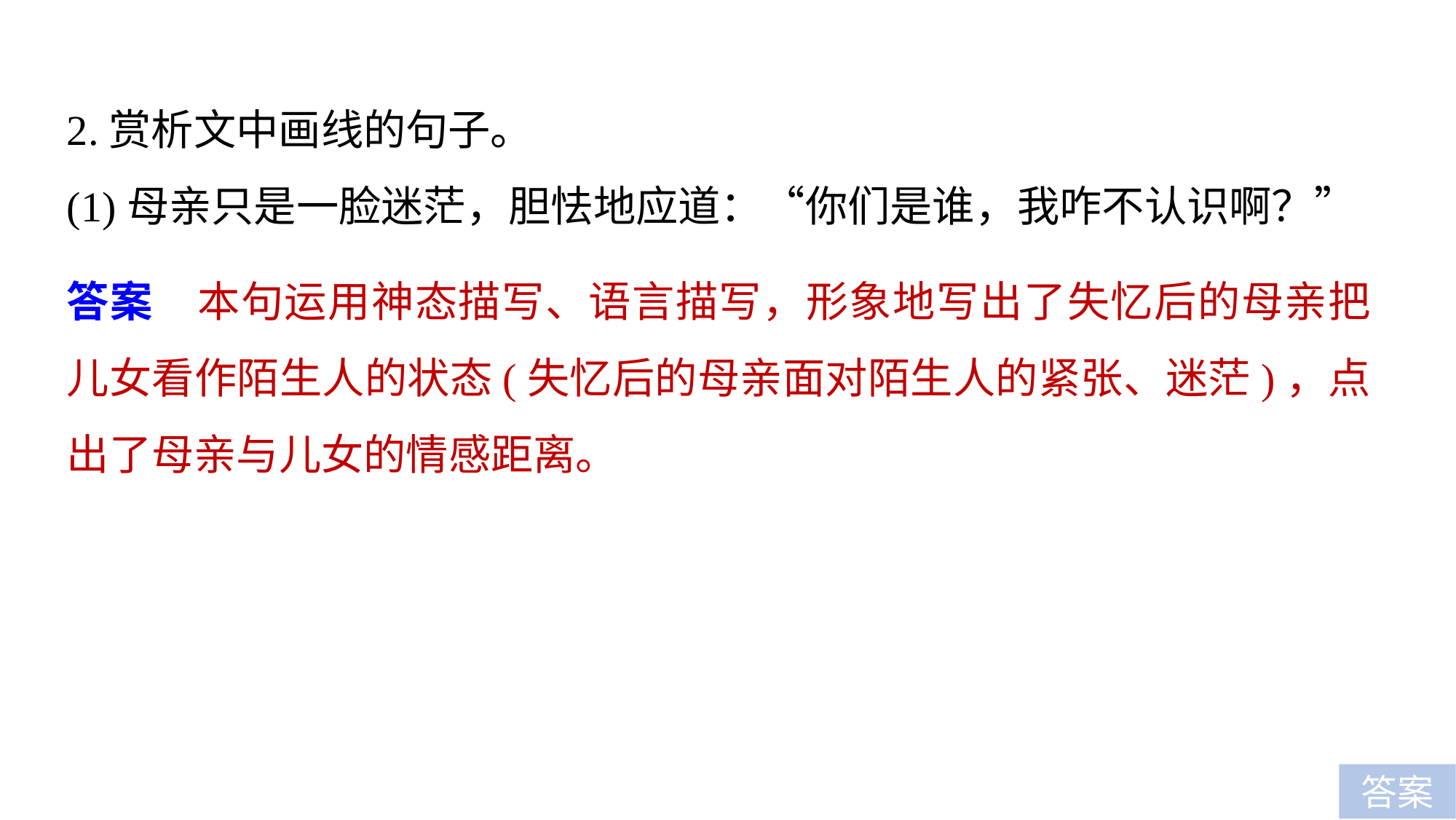

2.赏析文中画线的句子。
(1)母亲只是一脸迷茫，胆怯地应道：“你们是谁，我咋不认识啊？”
答案　本句运用神态描写、语言描写，形象地写出了失忆后的母亲把儿女看作陌生人的状态(失忆后的母亲面对陌生人的紧张、迷茫)，点出了母亲与儿女的情感距离。
答案